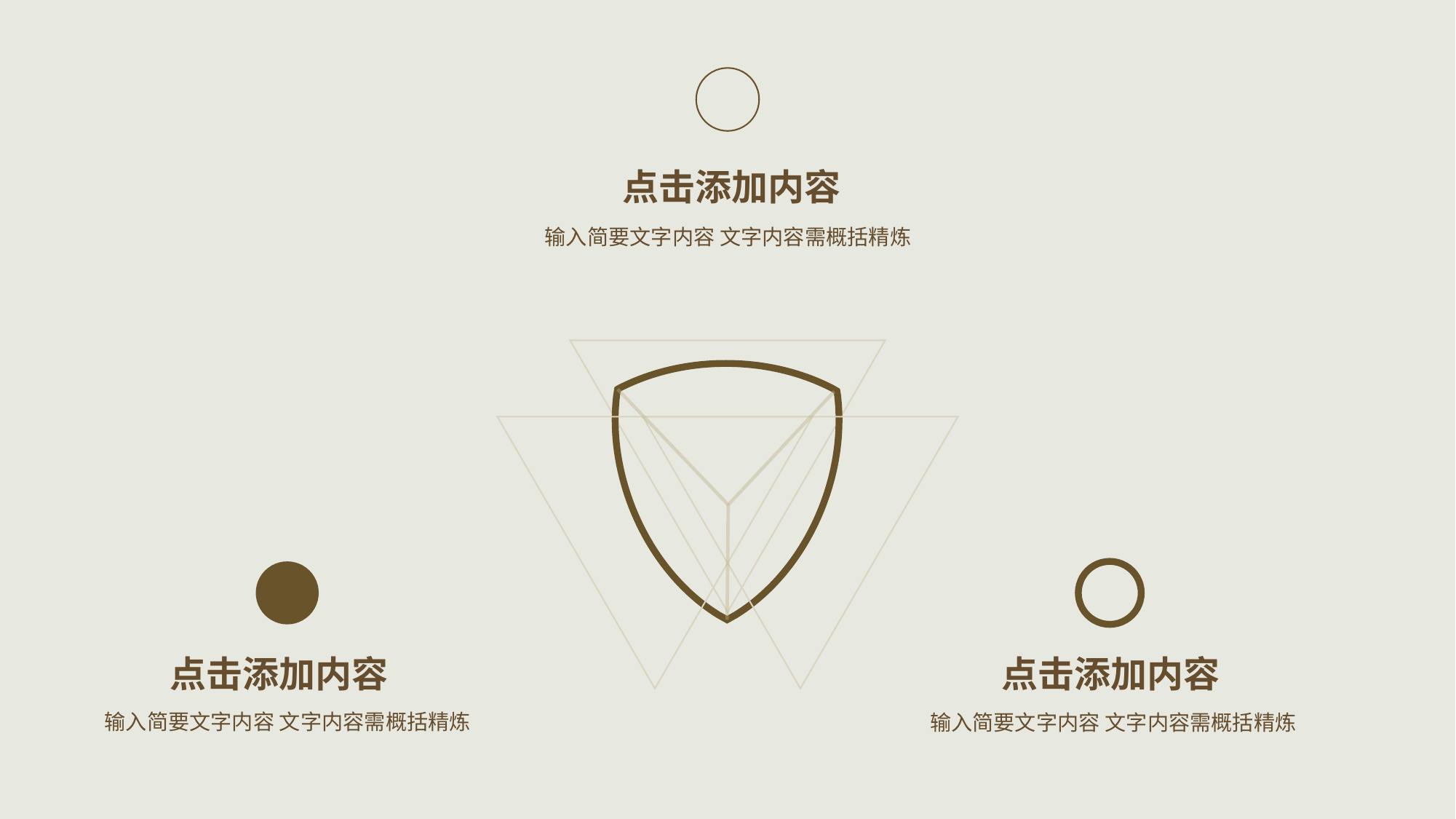

点击添加内容
输入简要文字内容 文字内容需概括精炼

点击添加内容
点击添加内容
输入简要文字内容 文字内容需概括精炼
输入简要文字内容 文字内容需概括精炼